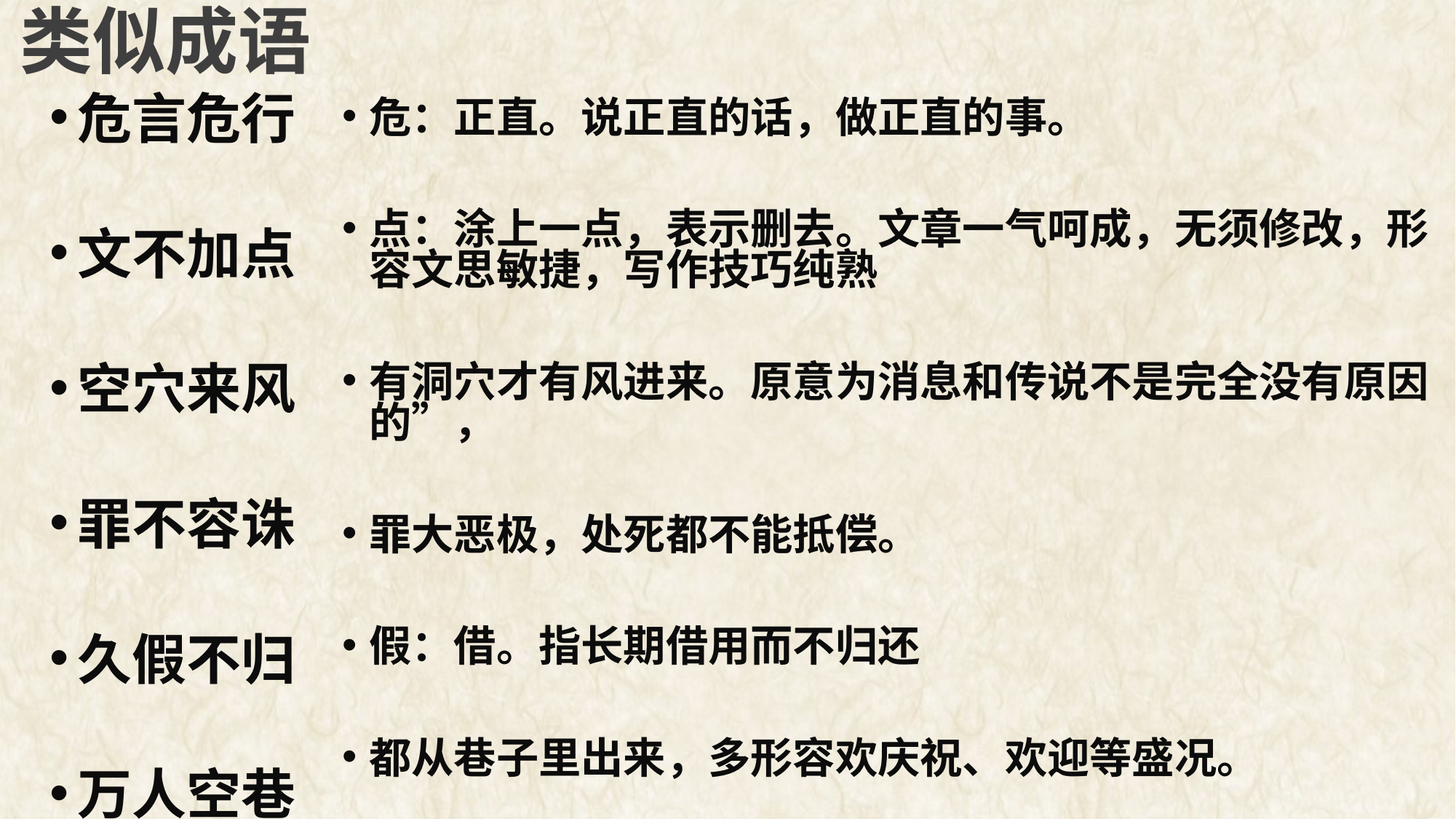

类似成语
危言危行

文不加点

空穴来风

罪不容诛

久假不归

万人空巷

危：正直。说正直的话，做正直的事。

点：涂上一点，表示删去。文章一气呵成，无须修改，形容文思敏捷，写作技巧纯熟

有洞穴才有风进来。原意为消息和传说不是完全没有原因的”，

罪大恶极，处死都不能抵偿。

假：借。指长期借用而不归还

都从巷子里出来，多形容欢庆祝、欢迎等盛况。